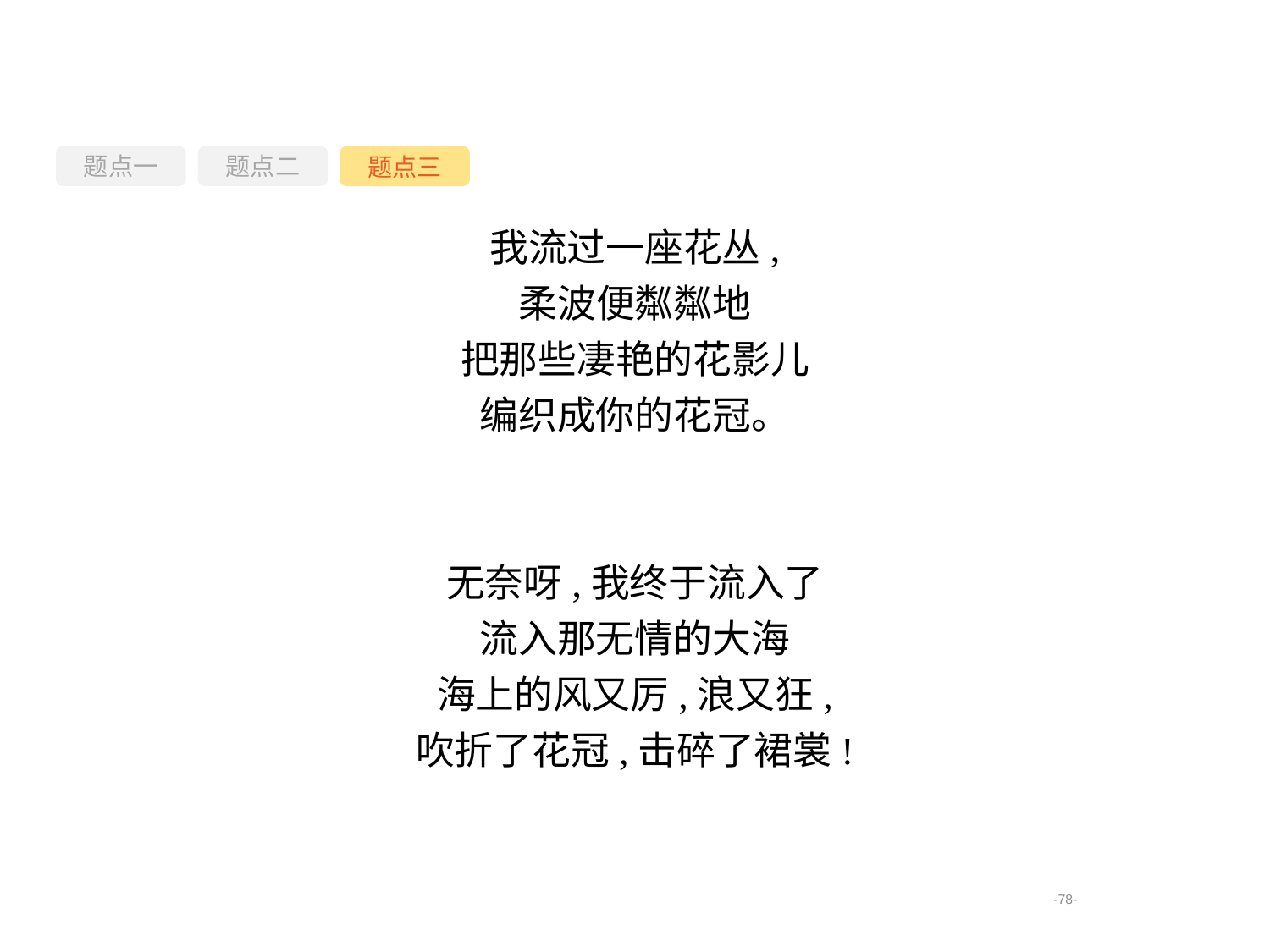

题点一
题点三
题点二
我流过一座花丛,
柔波便粼粼地
把那些凄艳的花影儿
编织成你的花冠。

无奈呀,我终于流入了
流入那无情的大海
海上的风又厉,浪又狂,
吹折了花冠,击碎了裙裳!
-78-